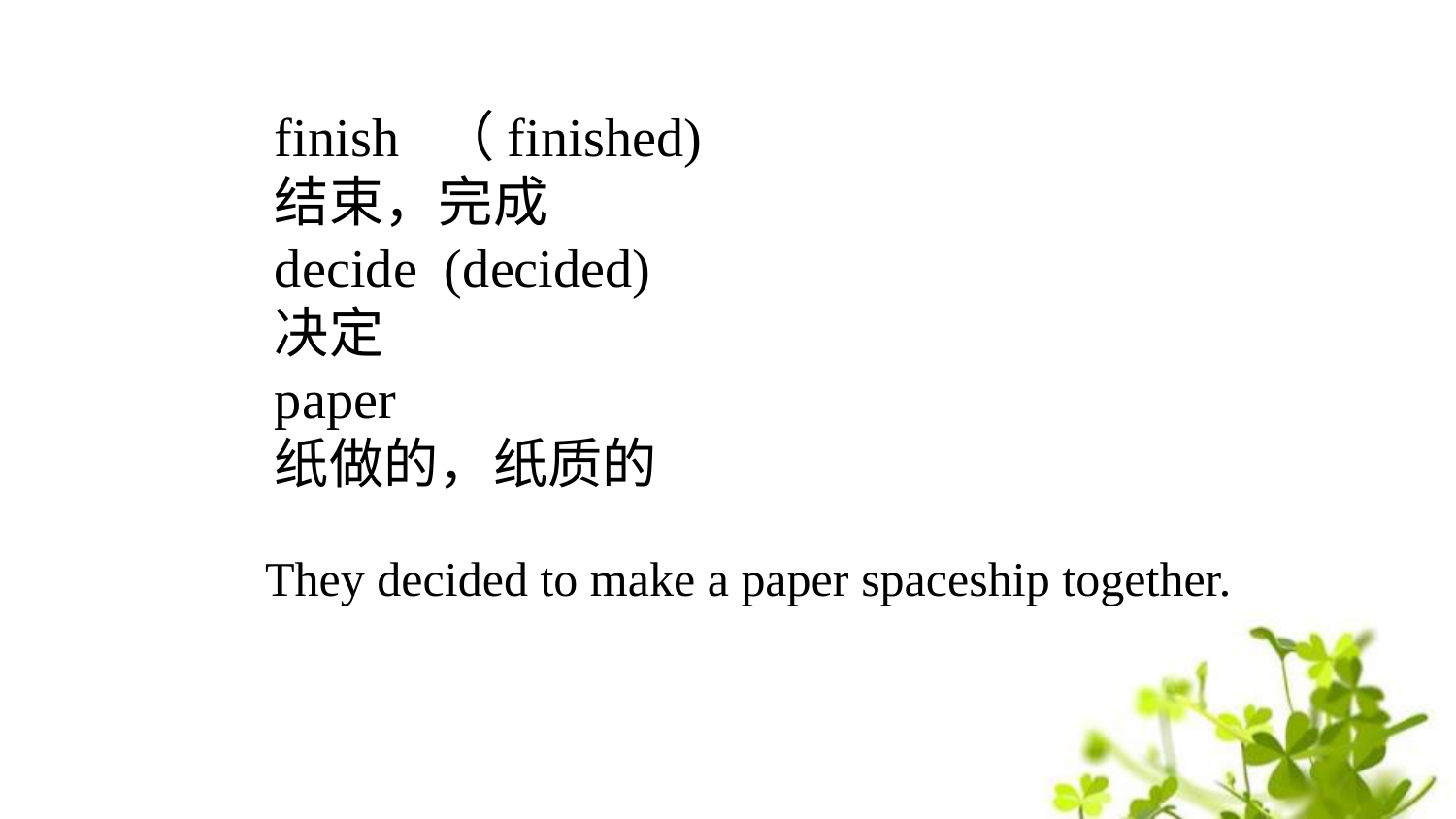

finish  （finished)
结束，完成
decide  (decided)
决定
paper
纸做的，纸质的
They decided to make a paper spaceship together.